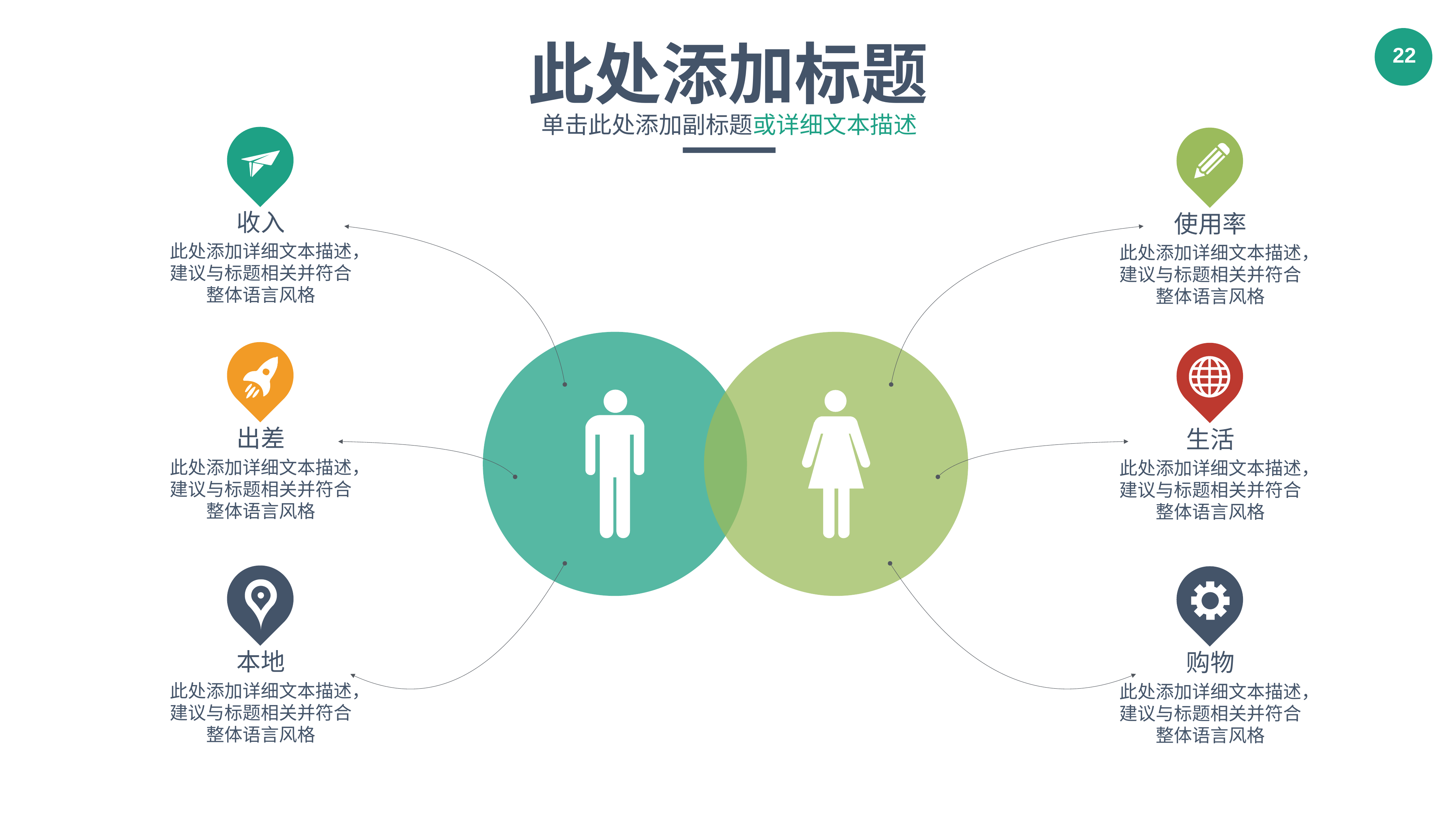

此处添加标题
单击此处添加副标题或详细文本描述

收入
此处添加详细文本描述，建议与标题相关并符合整体语言风格

使用率
此处添加详细文本描述，建议与标题相关并符合整体语言风格

出差
此处添加详细文本描述，建议与标题相关并符合整体语言风格

生活
此处添加详细文本描述，建议与标题相关并符合整体语言风格

本地
此处添加详细文本描述，建议与标题相关并符合整体语言风格

购物
此处添加详细文本描述，建议与标题相关并符合整体语言风格